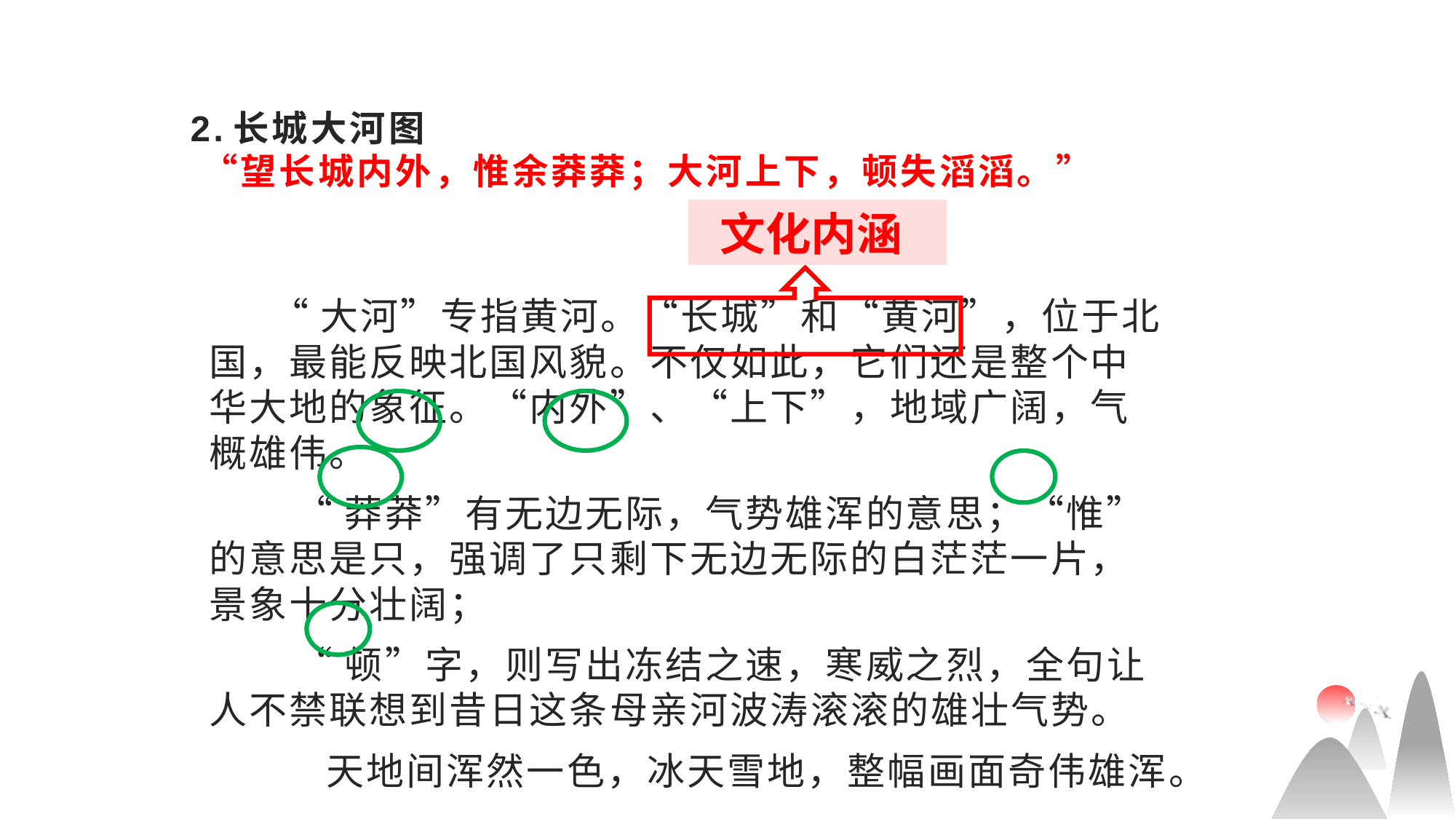

# 2.长城大河图 “望长城内外，惟余莽莽；大河上下，顿失滔滔。”
 文化内涵

        “大河”专指黄河。“长城”和“黄河”，位于北国，最能反映北国风貌。不仅如此，它们还是整个中华大地的象征。“内外”、“上下”，地域广阔，气概雄伟。
        “莽莽”有无边无际，气势雄浑的意思；“惟”的意思是只，强调了只剩下无边无际的白茫茫一片，景象十分壮阔；
        “顿”字，则写出冻结之速，寒威之烈，全句让人不禁联想到昔日这条母亲河波涛滚滚的雄壮气势。
          天地间浑然一色，冰天雪地，整幅画面奇伟雄浑。